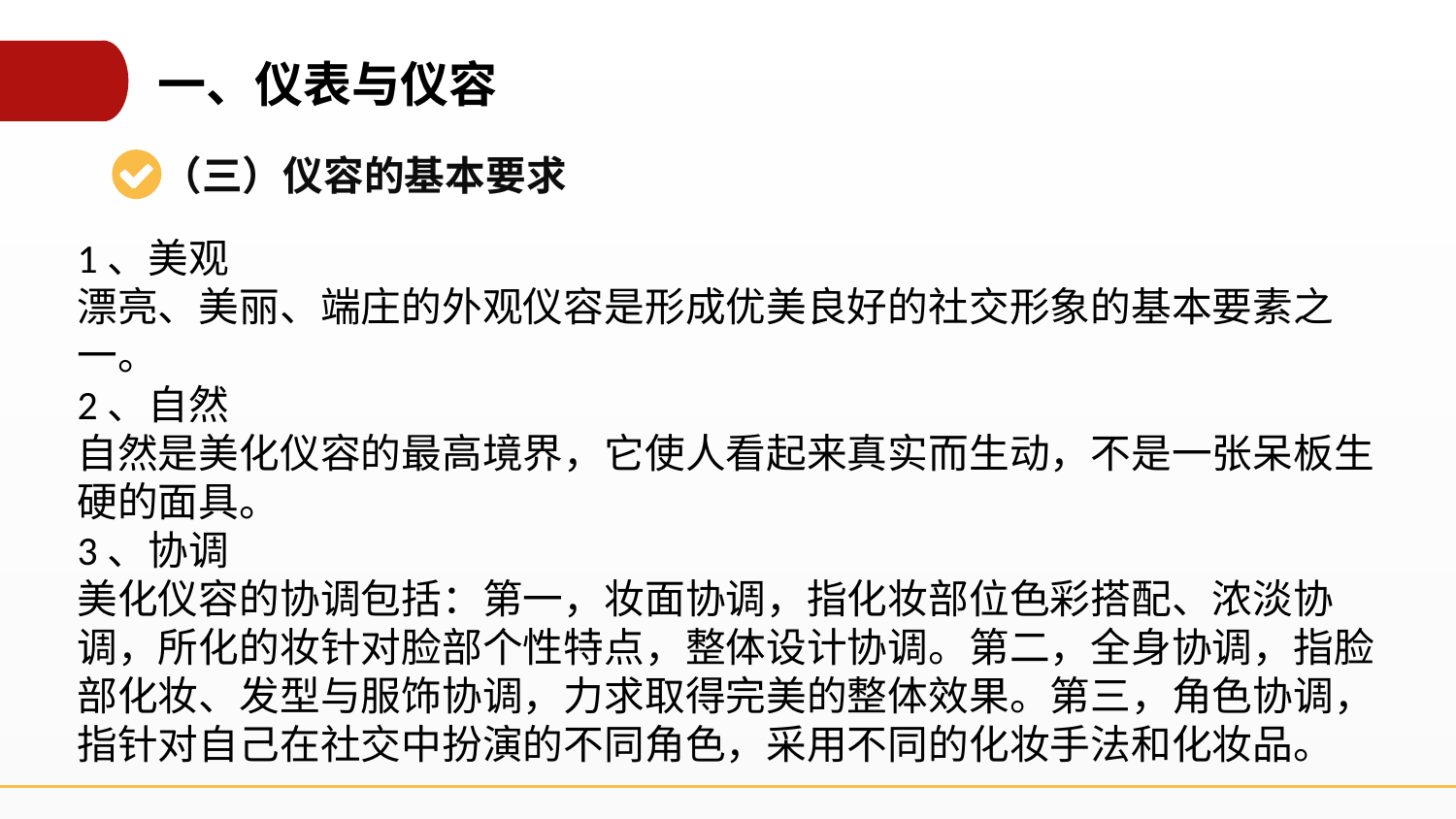

一、仪表与仪容

（三）仪容的基本要求
1、美观
漂亮、美丽、端庄的外观仪容是形成优美良好的社交形象的基本要素之一。
2、自然
自然是美化仪容的最高境界，它使人看起来真实而生动，不是一张呆板生硬的面具。
3、协调
美化仪容的协调包括：第一，妆面协调，指化妆部位色彩搭配、浓淡协调，所化的妆针对脸部个性特点，整体设计协调。第二，全身协调，指脸部化妆、发型与服饰协调，力求取得完美的整体效果。第三，角色协调，指针对自己在社交中扮演的不同角色，采用不同的化妆手法和化妆品。